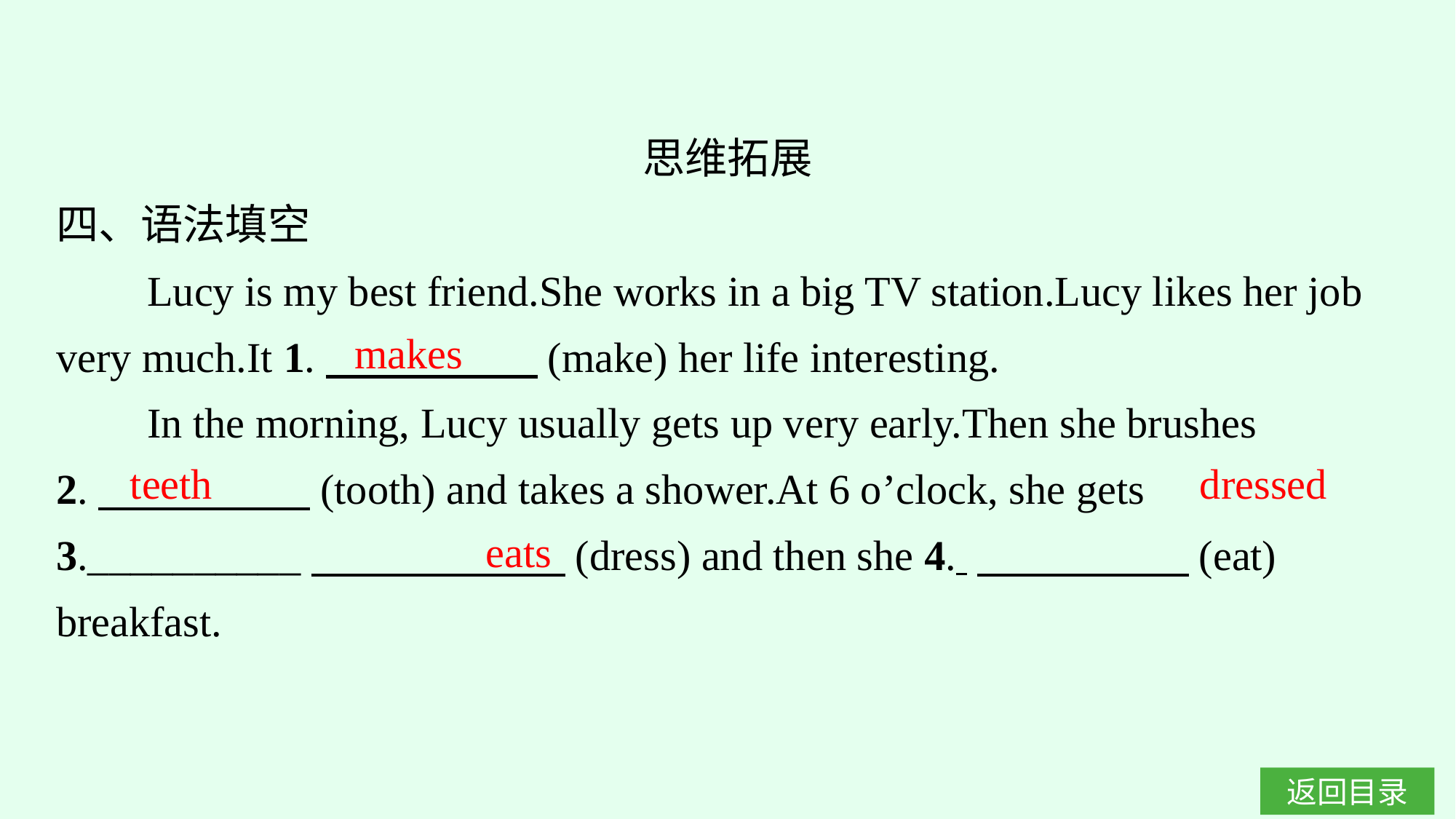

思维拓展
四、语法填空
Lucy is my best friend.She works in a big TV station.Lucy likes her job very much.It 1.　　　　　(make) her life interesting.
In the morning, Lucy usually gets up very early.Then she brushes            2.　　　　　(tooth) and takes a shower.At 6 o’clock, she gets 3.__________　　　　　　(dress) and then she 4. 　　　　　(eat) breakfast.
makes
teeth
dressed
eats